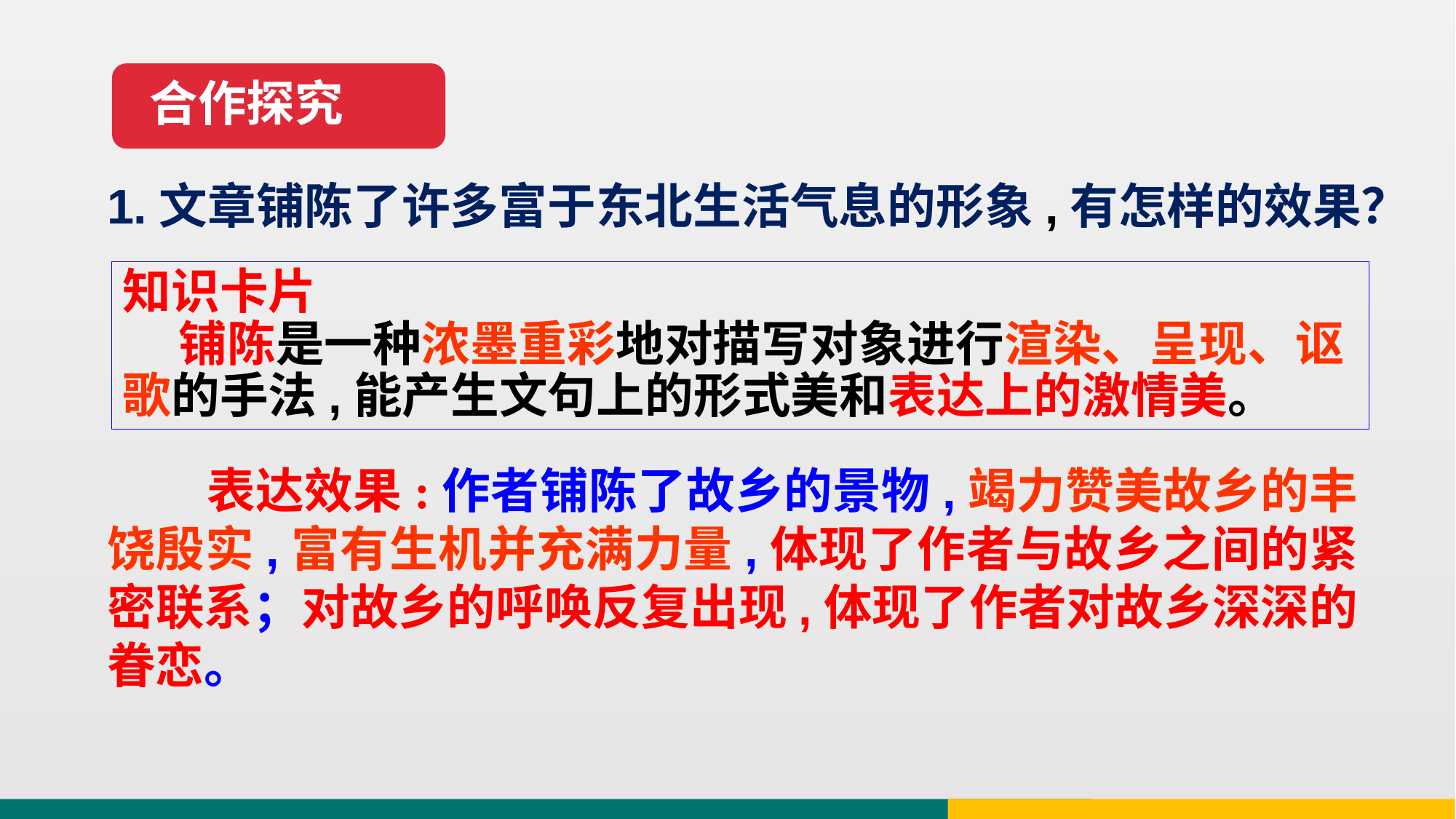

合作探究
1.文章铺陈了许多富于东北生活气息的形象,有怎样的效果？
知识卡片
    铺陈是一种浓墨重彩地对描写对象进行渲染、呈现、讴歌的手法,能产生文句上的形式美和表达上的激情美。
         表达效果:作者铺陈了故乡的景物,竭力赞美故乡的丰饶殷实,富有生机并充满力量,体现了作者与故乡之间的紧密联系；对故乡的呼唤反复出现,体现了作者对故乡深深的眷恋。